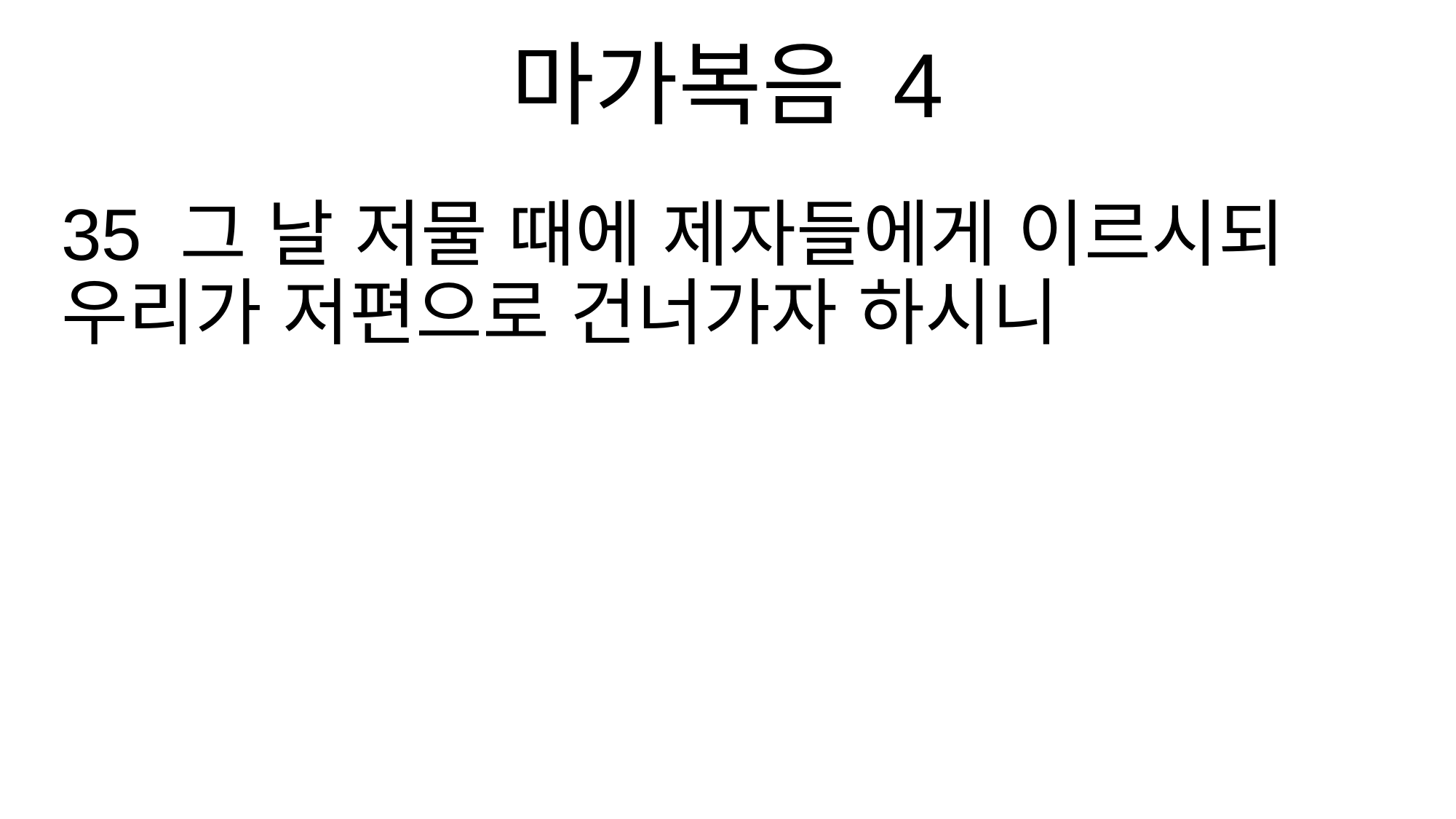

마가복음 4
35 그 날 저물 때에 제자들에게 이르시되 우리가 저편으로 건너가자 하시니